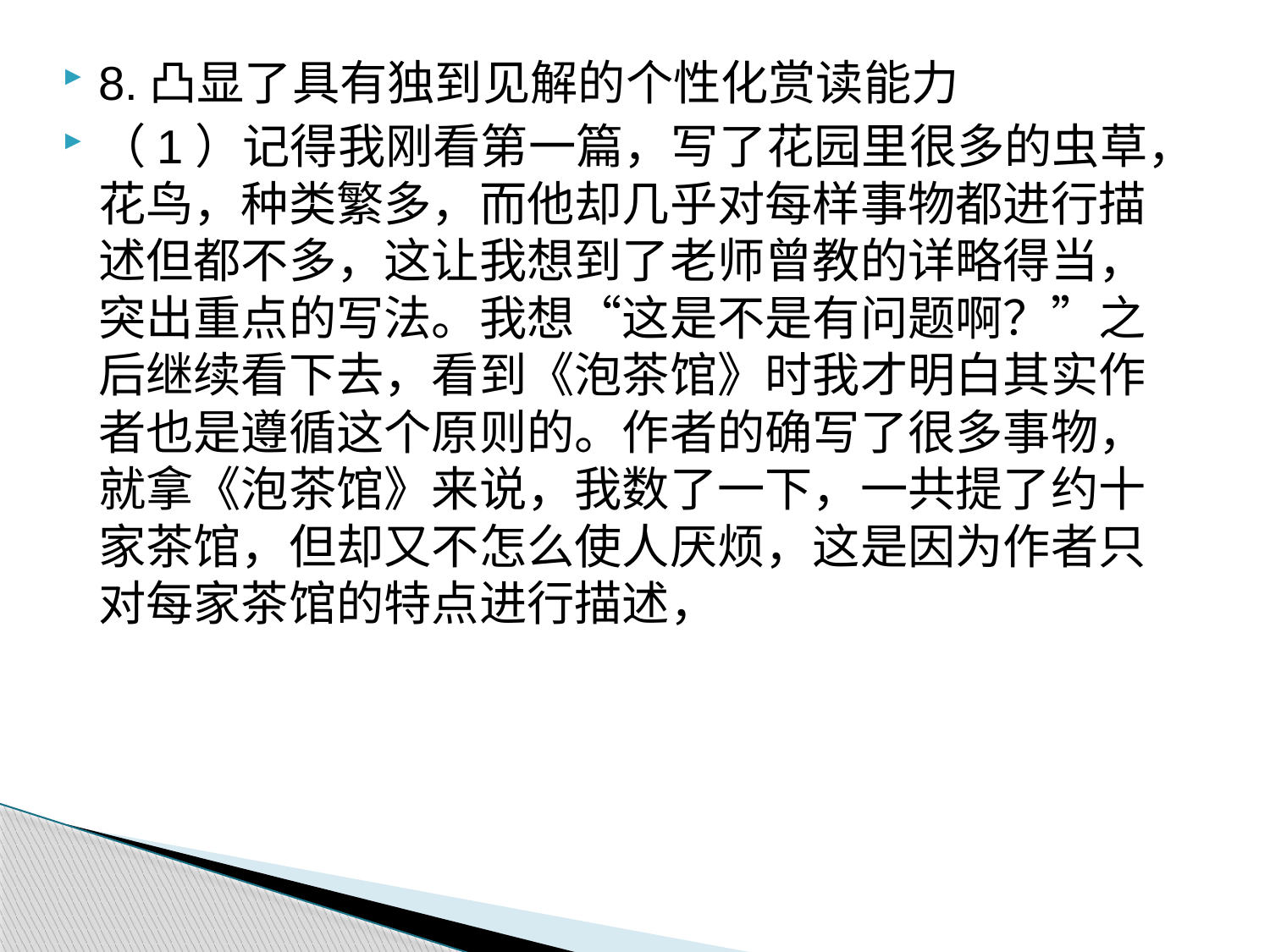

8.凸显了具有独到见解的个性化赏读能力
（1）记得我刚看第一篇，写了花园里很多的虫草，花鸟，种类繁多，而他却几乎对每样事物都进行描述但都不多，这让我想到了老师曾教的详略得当，突出重点的写法。我想“这是不是有问题啊？”之后继续看下去，看到《泡茶馆》时我才明白其实作者也是遵循这个原则的。作者的确写了很多事物，就拿《泡茶馆》来说，我数了一下，一共提了约十家茶馆，但却又不怎么使人厌烦，这是因为作者只对每家茶馆的特点进行描述，